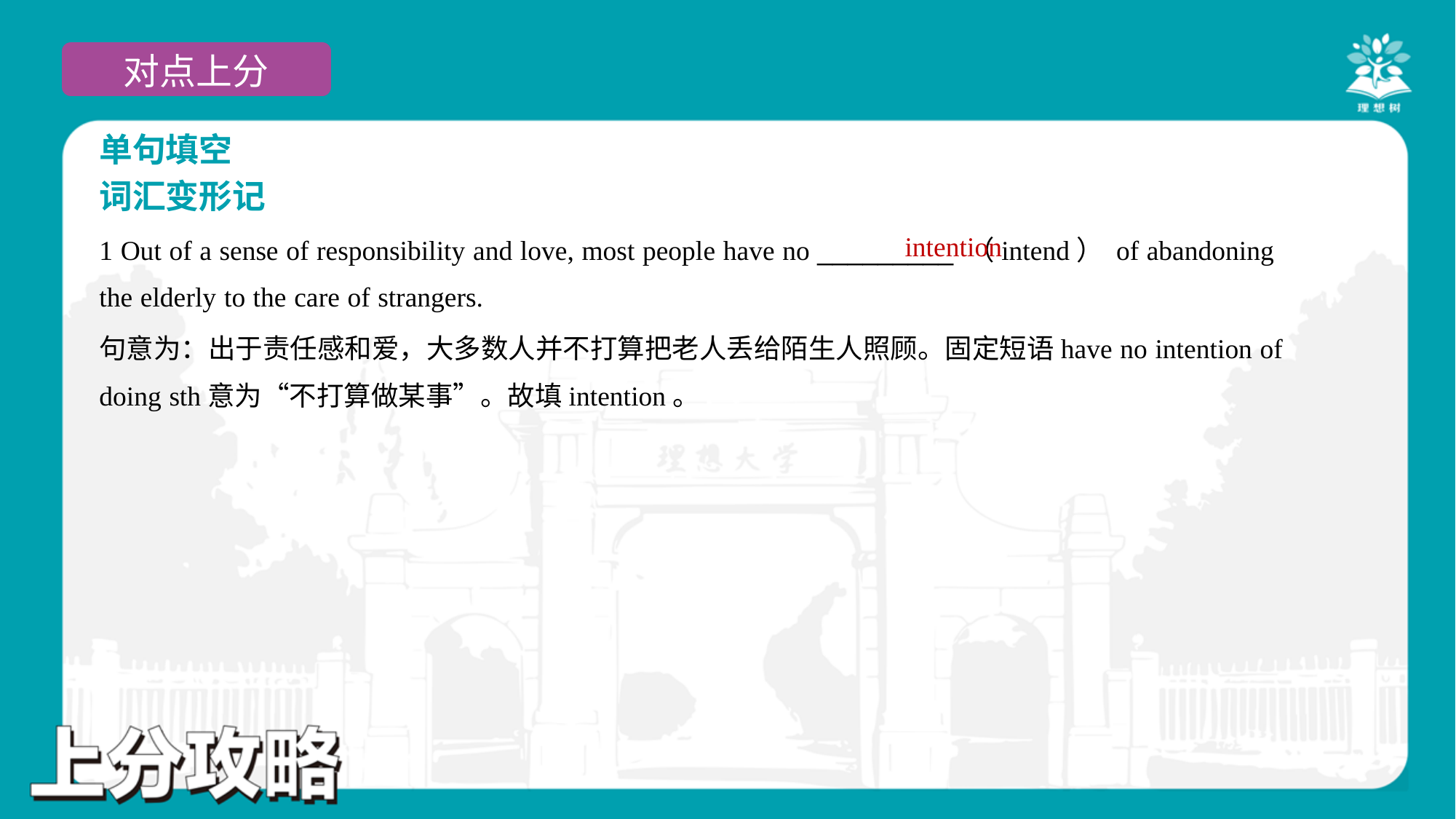

单句填空
词汇变形记
intention
1 Out of a sense of responsibility and love, most people have no _________ （intend） of abandoning
the elderly to the care of strangers.
句意为：出于责任感和爱，大多数人并不打算把老人丢给陌生人照顾。固定短语have no intention of
doing sth意为“不打算做某事”。故填intention。